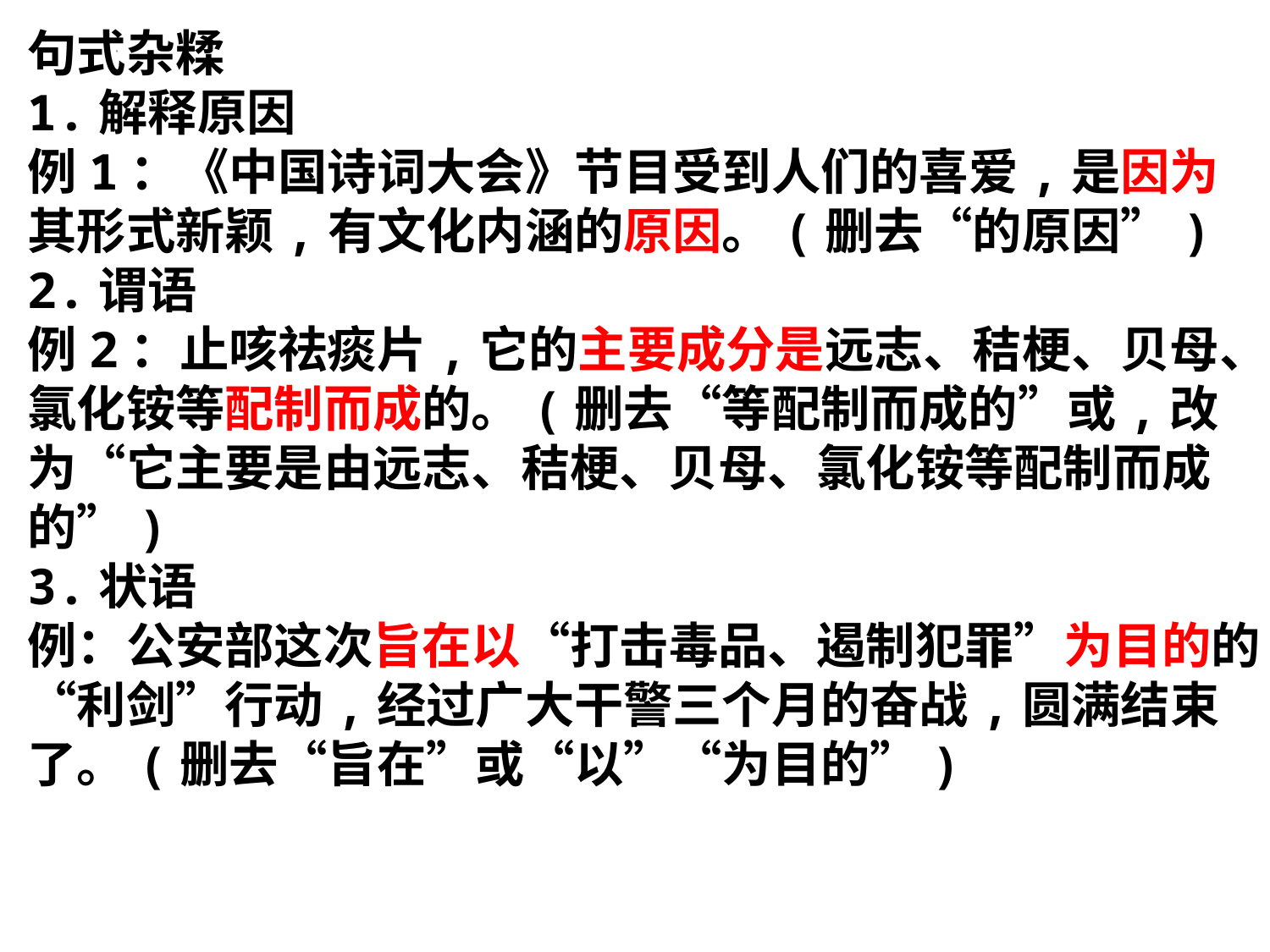

句式杂糅
1.解释原因
例1：《中国诗词大会》节目受到人们的喜爱,是因为其形式新颖,有文化内涵的原因。(删去“的原因”)
2.谓语
例2：止咳祛痰片,它的主要成分是远志、秸梗、贝母、氯化铵等配制而成的。(删去“等配制而成的”或,改为“它主要是由远志、秸梗、贝母、氯化铵等配制而成的”)
3.状语
例：公安部这次旨在以“打击毒品、遏制犯罪”为目的的“利剑”行动,经过广大干警三个月的奋战,圆满结束了。(删去“旨在”或“以”“为目的”)